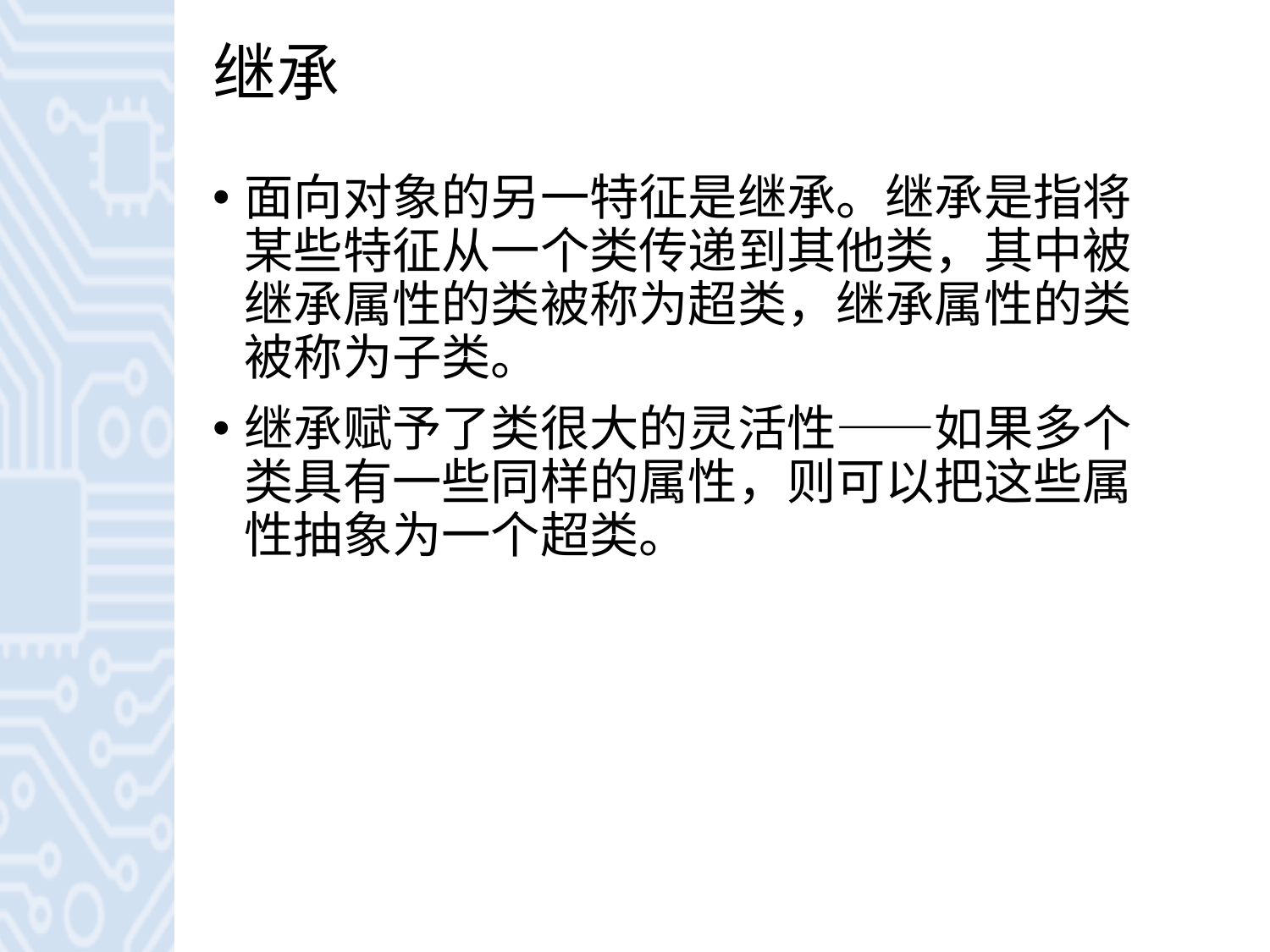

# 继承
面向对象的另一特征是继承。继承是指将某些特征从一个类传递到其他类，其中被继承属性的类被称为超类，继承属性的类被称为子类。
继承赋予了类很大的灵活性——如果多个类具有一些同样的属性，则可以把这些属性抽象为一个超类。